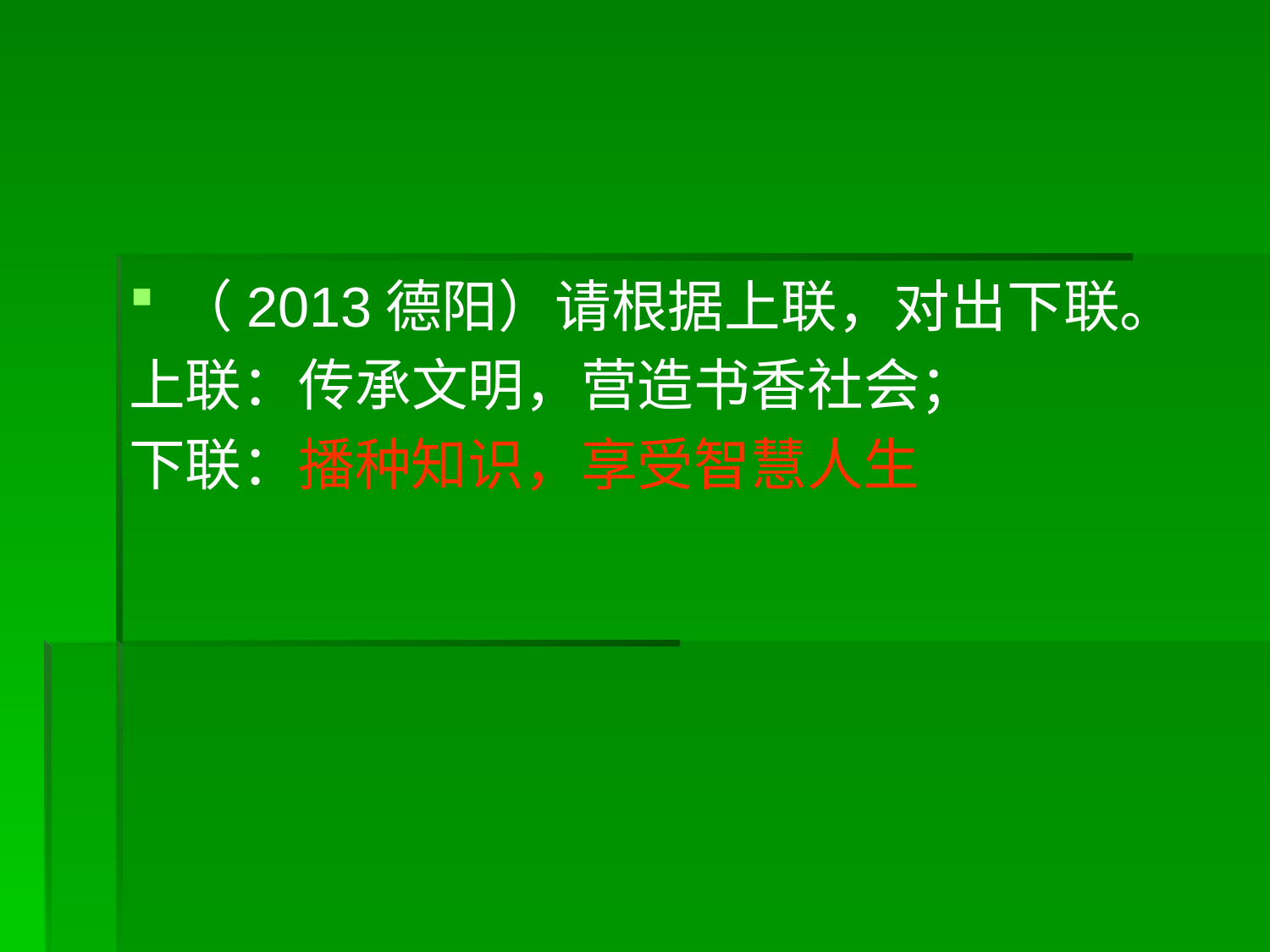

#
（2013德阳）请根据上联，对出下联。
上联：传承文明，营造书香社会；
下联：播种知识，享受智慧人生